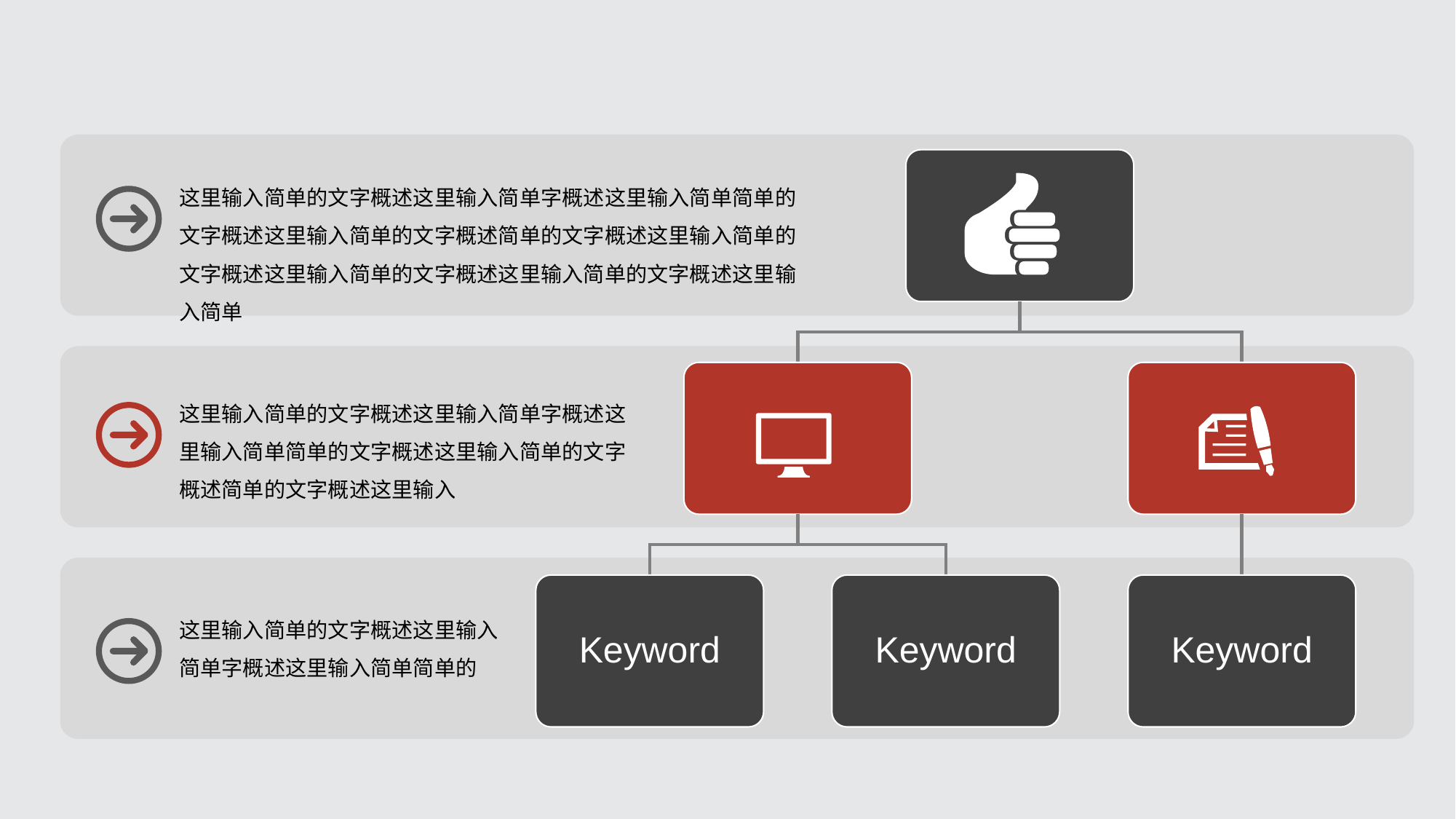

这里输入简单的文字概述这里输入简单字概述这里输入简单简单的文字概述这里输入简单的文字概述简单的文字概述这里输入简单的文字概述这里输入简单的文字概述这里输入简单的文字概述这里输入简单

这里输入简单的文字概述这里输入简单字概述这里输入简单简单的文字概述这里输入简单的文字概述简单的文字概述这里输入

Keyword
Keyword
Keyword
这里输入简单的文字概述这里输入简单字概述这里输入简单简单的